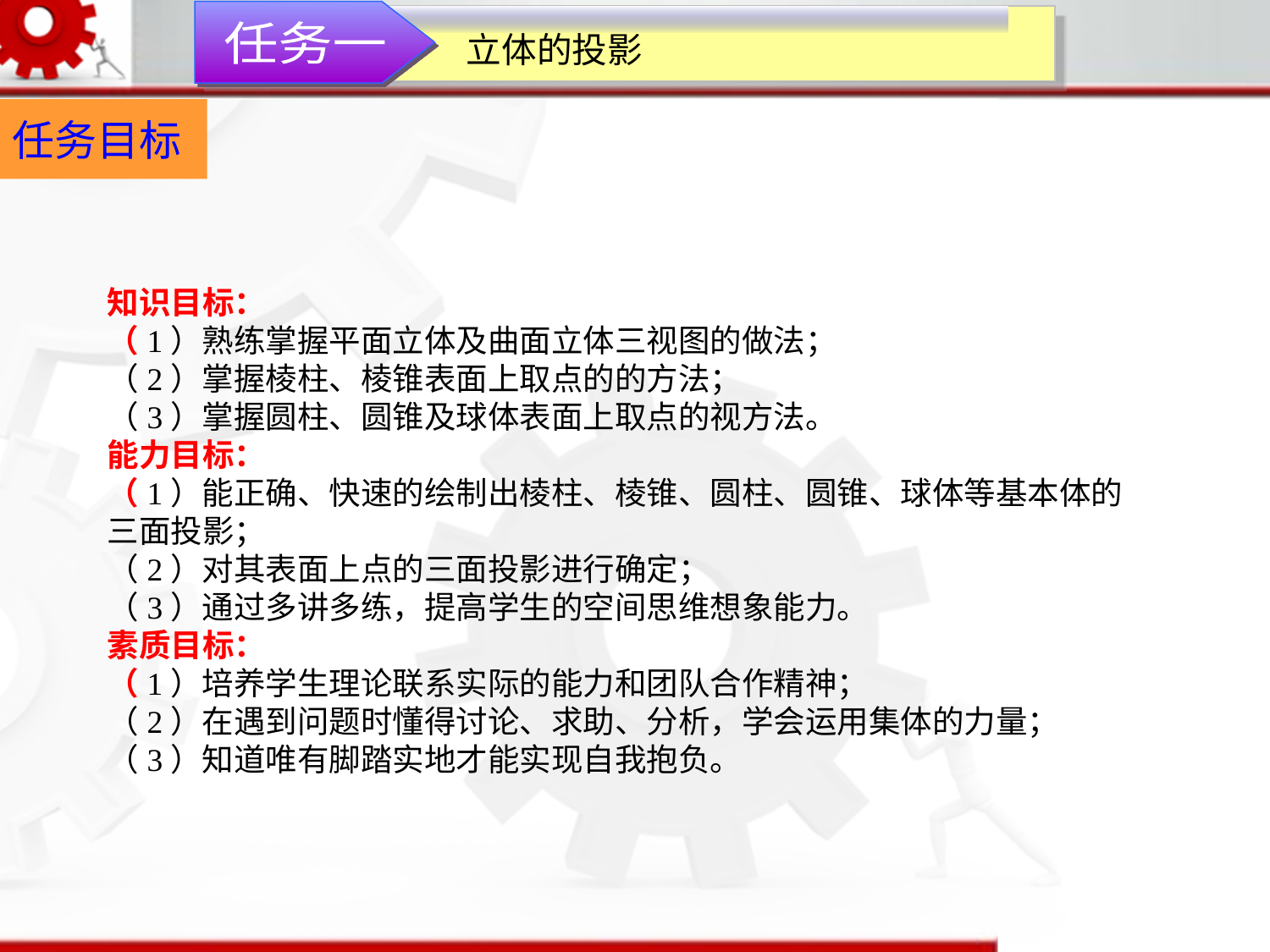

任务一
立体的投影
任务目标
知识目标：（1）熟练掌握平面立体及曲面立体三视图的做法；（2）掌握棱柱、棱锥表面上取点的的方法；（3）掌握圆柱、圆锥及球体表面上取点的视方法。
能力目标：（1）能正确、快速的绘制出棱柱、棱锥、圆柱、圆锥、球体等基本体的三面投影；（2）对其表面上点的三面投影进行确定；（3）通过多讲多练，提高学生的空间思维想象能力。
素质目标：（1）培养学生理论联系实际的能力和团队合作精神；（2）在遇到问题时懂得讨论、求助、分析，学会运用集体的力量；（3）知道唯有脚踏实地才能实现自我抱负。